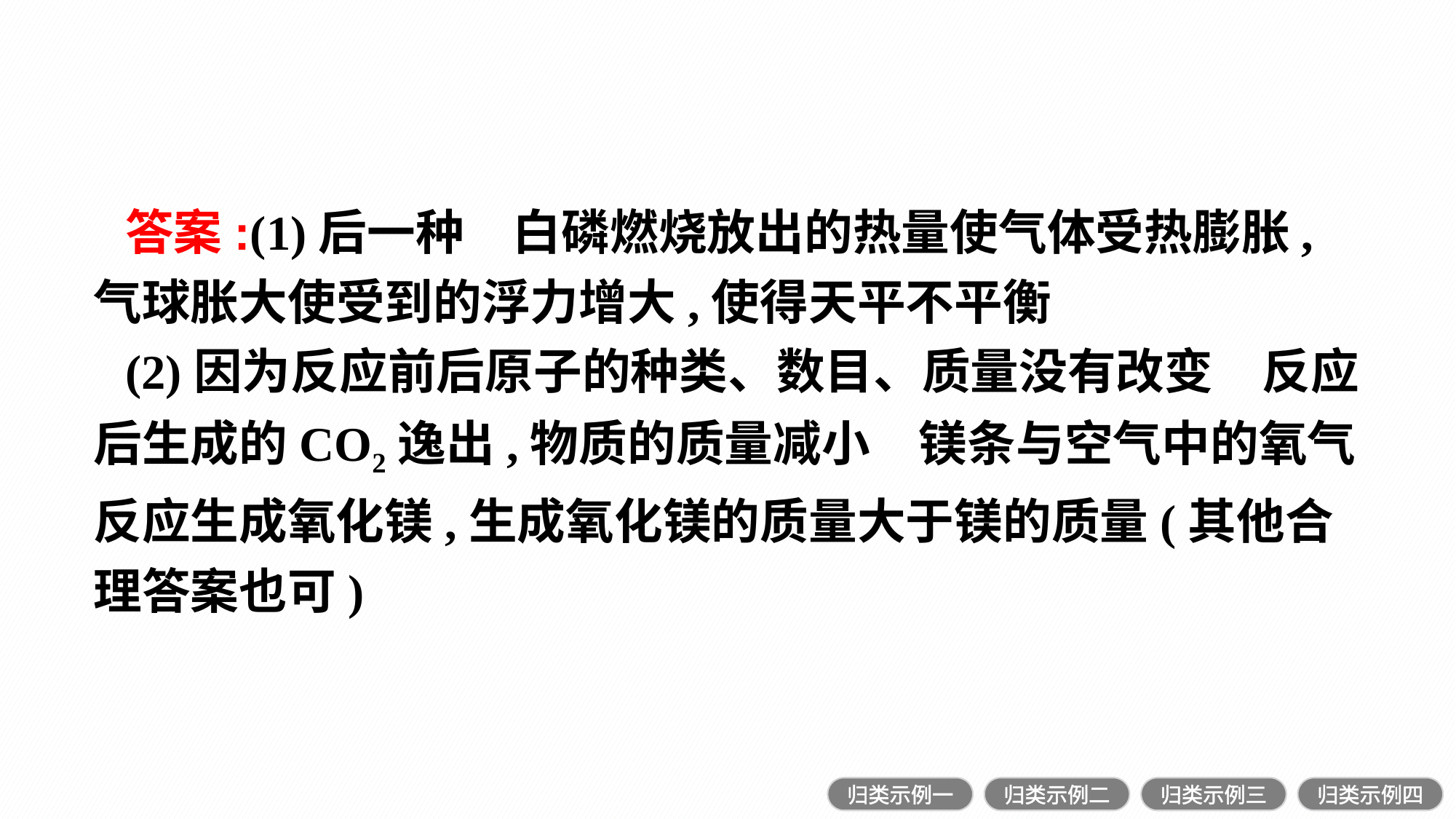

答案:(1)后一种　白磷燃烧放出的热量使气体受热膨胀,气球胀大使受到的浮力增大,使得天平不平衡
(2)因为反应前后原子的种类、数目、质量没有改变　反应后生成的CO2逸出,物质的质量减小　镁条与空气中的氧气反应生成氧化镁,生成氧化镁的质量大于镁的质量(其他合理答案也可)